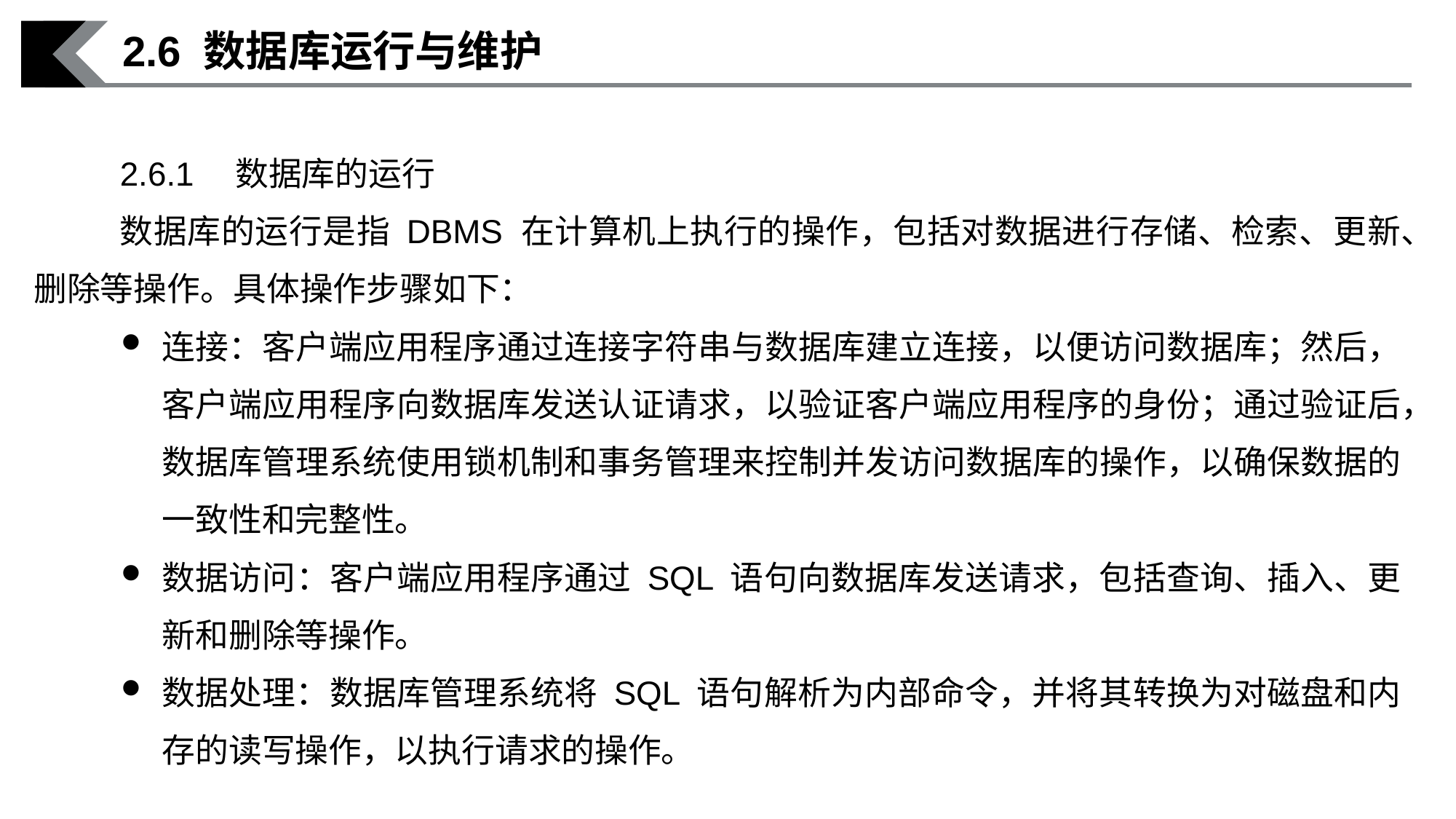

2.6 数据库运行与维护
2.6.1　数据库的运行
数据库的运行是指 DBMS 在计算机上执行的操作，包括对数据进行存储、检索、更新、删除等操作。具体操作步骤如下：
连接：客户端应用程序通过连接字符串与数据库建立连接，以便访问数据库；然后，客户端应用程序向数据库发送认证请求，以验证客户端应用程序的身份；通过验证后，数据库管理系统使用锁机制和事务管理来控制并发访问数据库的操作，以确保数据的一致性和完整性。
数据访问：客户端应用程序通过 SQL 语句向数据库发送请求，包括查询、插入、更新和删除等操作。
数据处理：数据库管理系统将 SQL 语句解析为内部命令，并将其转换为对磁盘和内存的读写操作，以执行请求的操作。